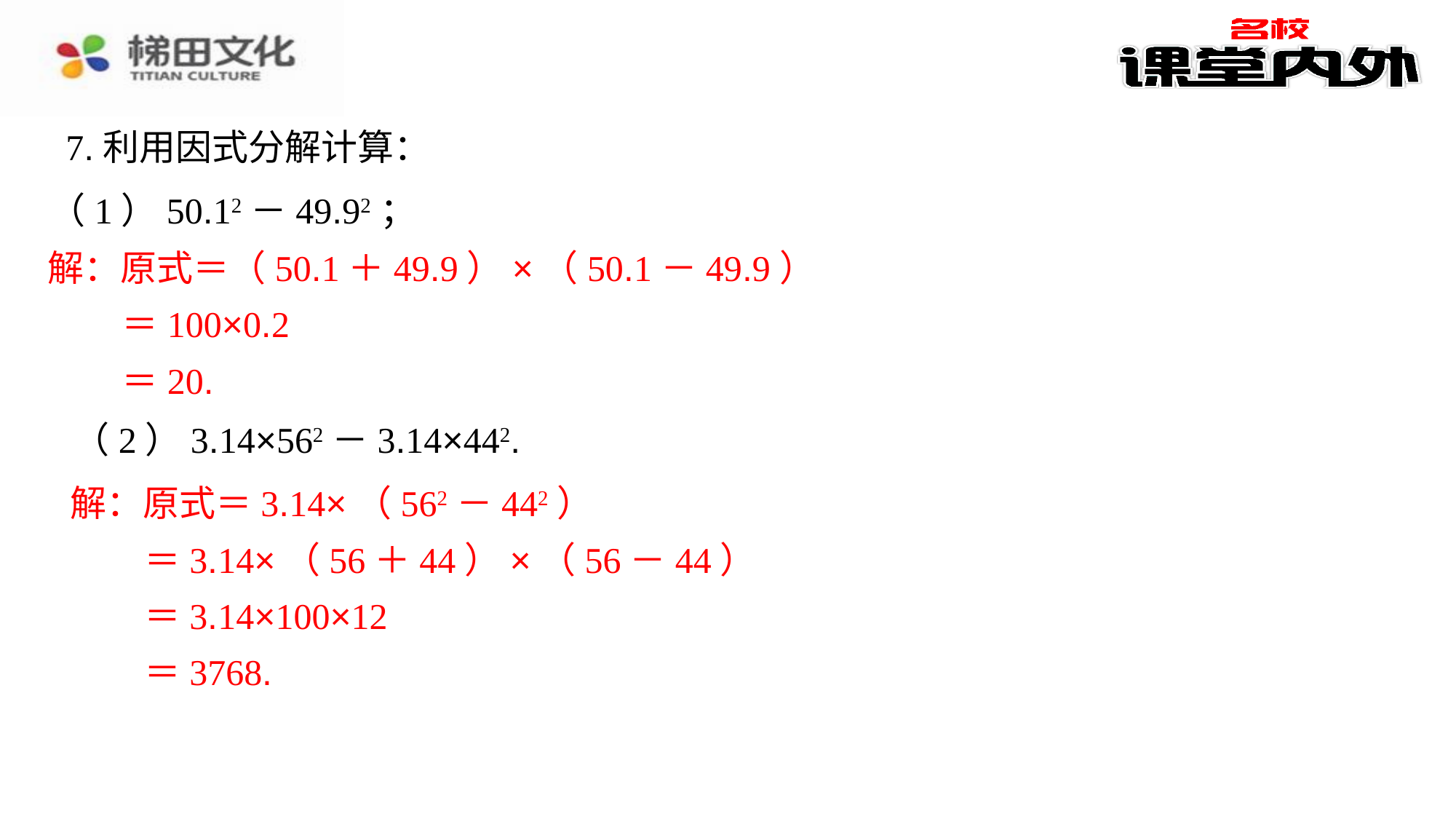

7.利用因式分解计算：
（1）50.12－49.92；
解：原式＝（50.1＋49.9）×（50.1－49.9）
        ＝100×0.2
        ＝20.
（2）3.14×562－3.14×442.
解：原式＝3.14×（562－442）
        ＝3.14×（56＋44）×（56－44）
        ＝3.14×100×12
        ＝3768.